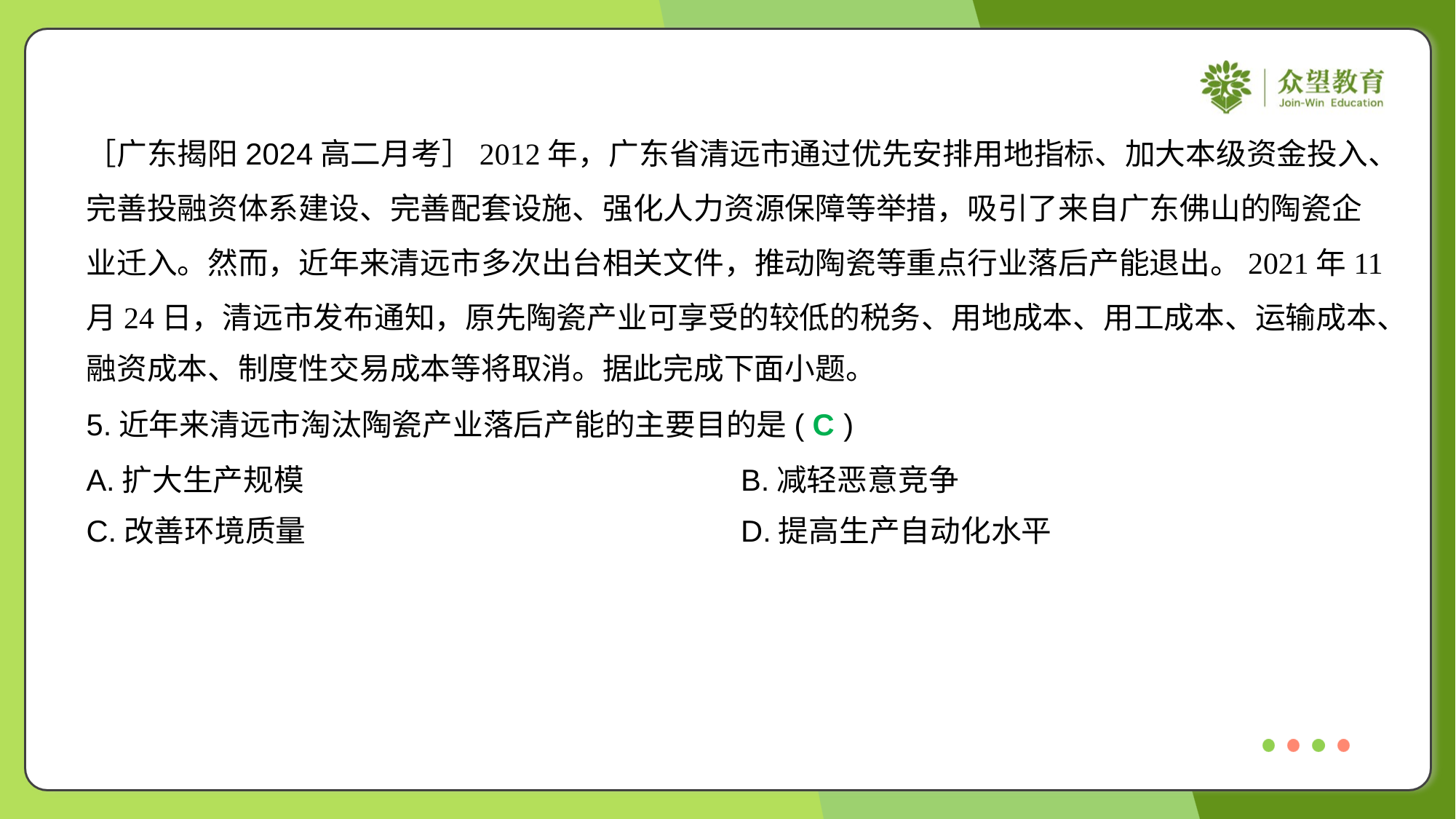

［广东揭阳2024高二月考］2012年，广东省清远市通过优先安排用地指标、加大本级资金投入、
完善投融资体系建设、完善配套设施、强化人力资源保障等举措，吸引了来自广东佛山的陶瓷企
业迁入。然而，近年来清远市多次出台相关文件，推动陶瓷等重点行业落后产能退出。2021年11
月24日，清远市发布通知，原先陶瓷产业可享受的较低的税务、用地成本、用工成本、运输成本、
融资成本、制度性交易成本等将取消。据此完成下面小题。
5.近年来清远市淘汰陶瓷产业落后产能的主要目的是(     )
C
A.扩大生产规模	B.减轻恶意竞争
C.改善环境质量	D.提高生产自动化水平